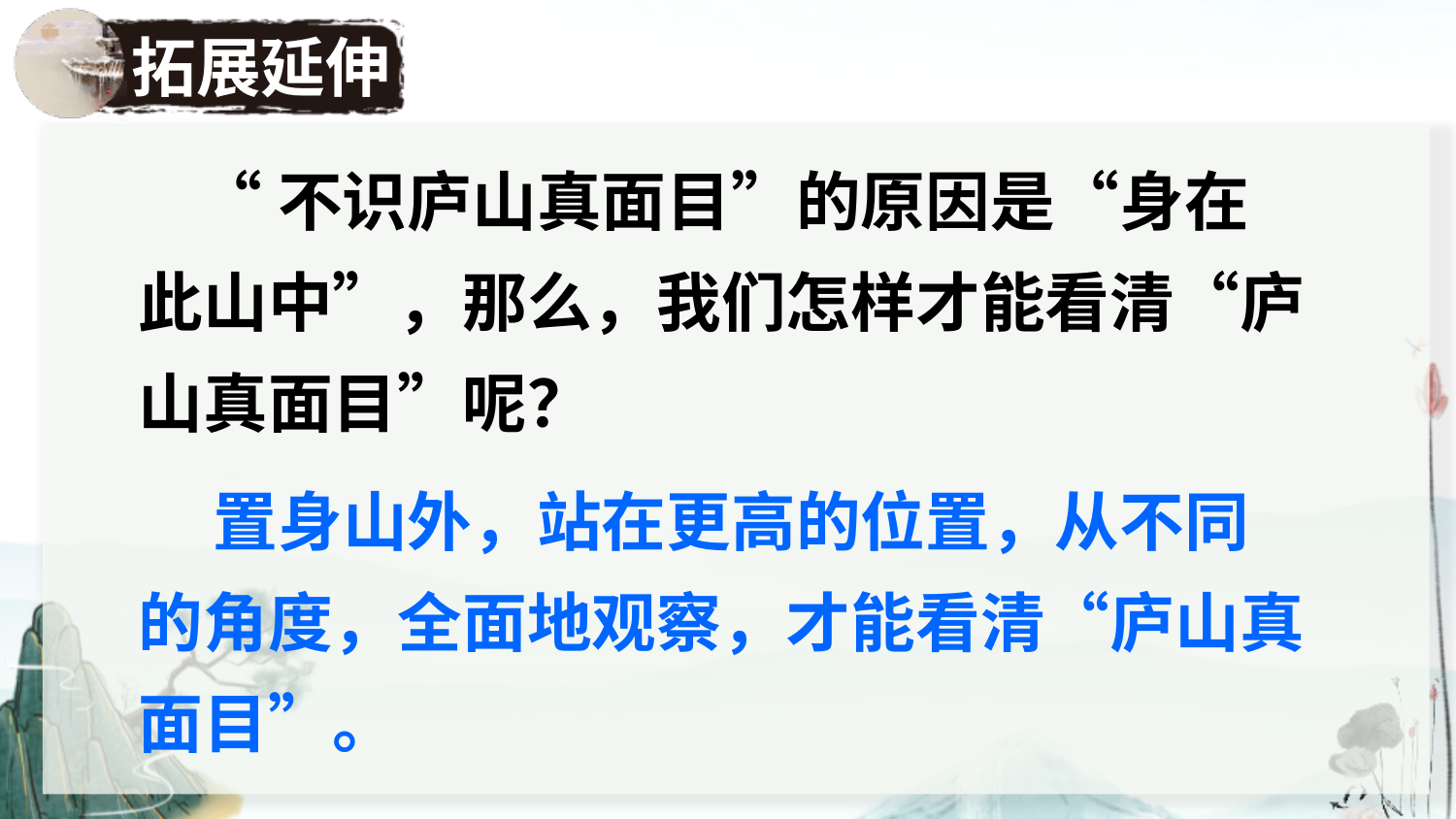

拓展延伸
    “不识庐山真面目”的原因是“身在此山中”，那么，我们怎样才能看清“庐山真面目”呢？
    置身山外，站在更高的位置，从不同的角度，全面地观察，才能看清“庐山真面目”。